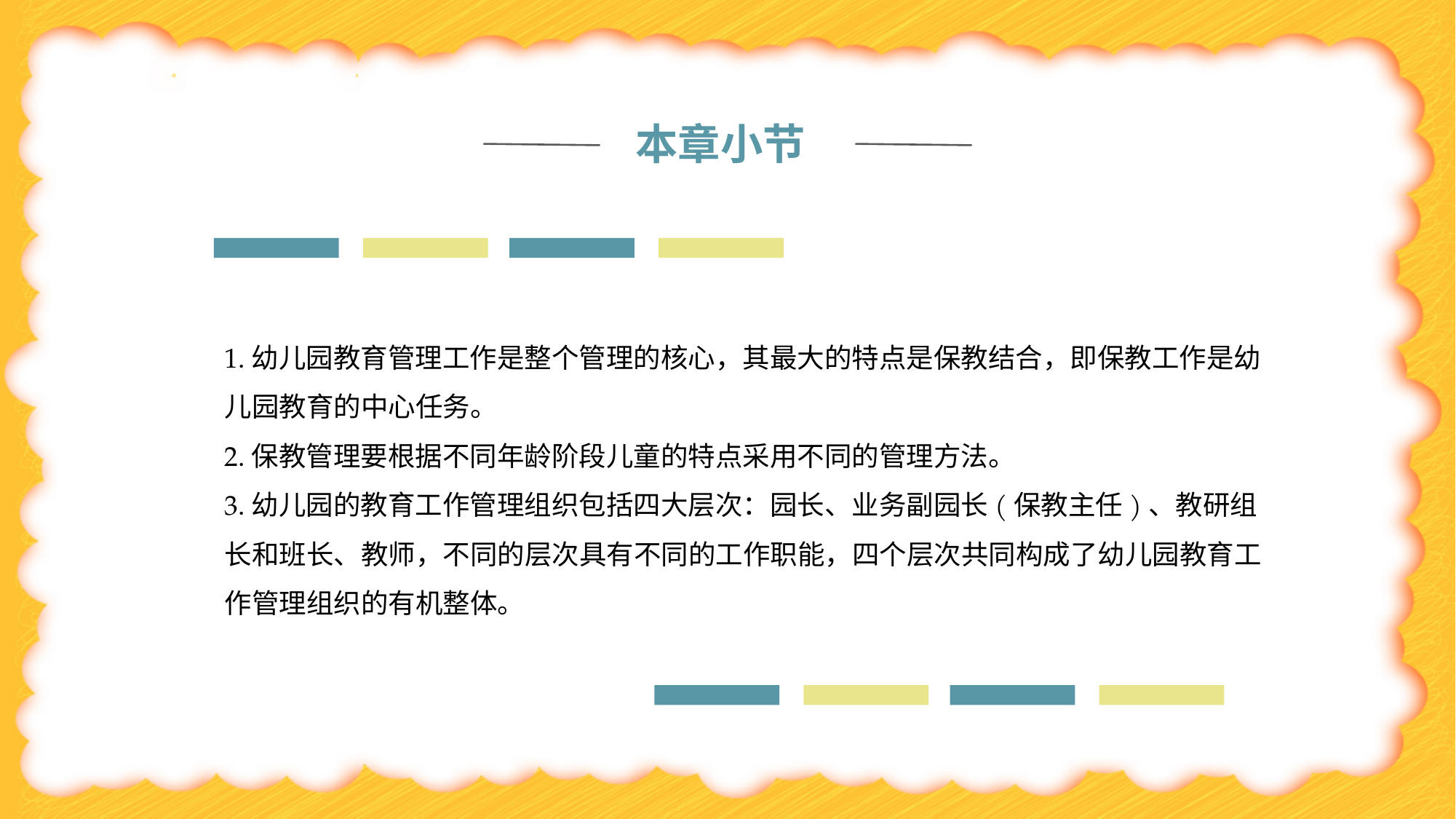

本章小节

1.幼儿园教育管理工作是整个管理的核心，其最大的特点是保教结合，即保教工作是幼儿园教育的中心任务。
2.保教管理要根据不同年龄阶段儿童的特点采用不同的管理方法。
3.幼儿园的教育工作管理组织包括四大层次：园长、业务副园长(保教主任)、教研组长和班长、教师，不同的层次具有不同的工作职能，四个层次共同构成了幼儿园教育工作管理组织的有机整体。